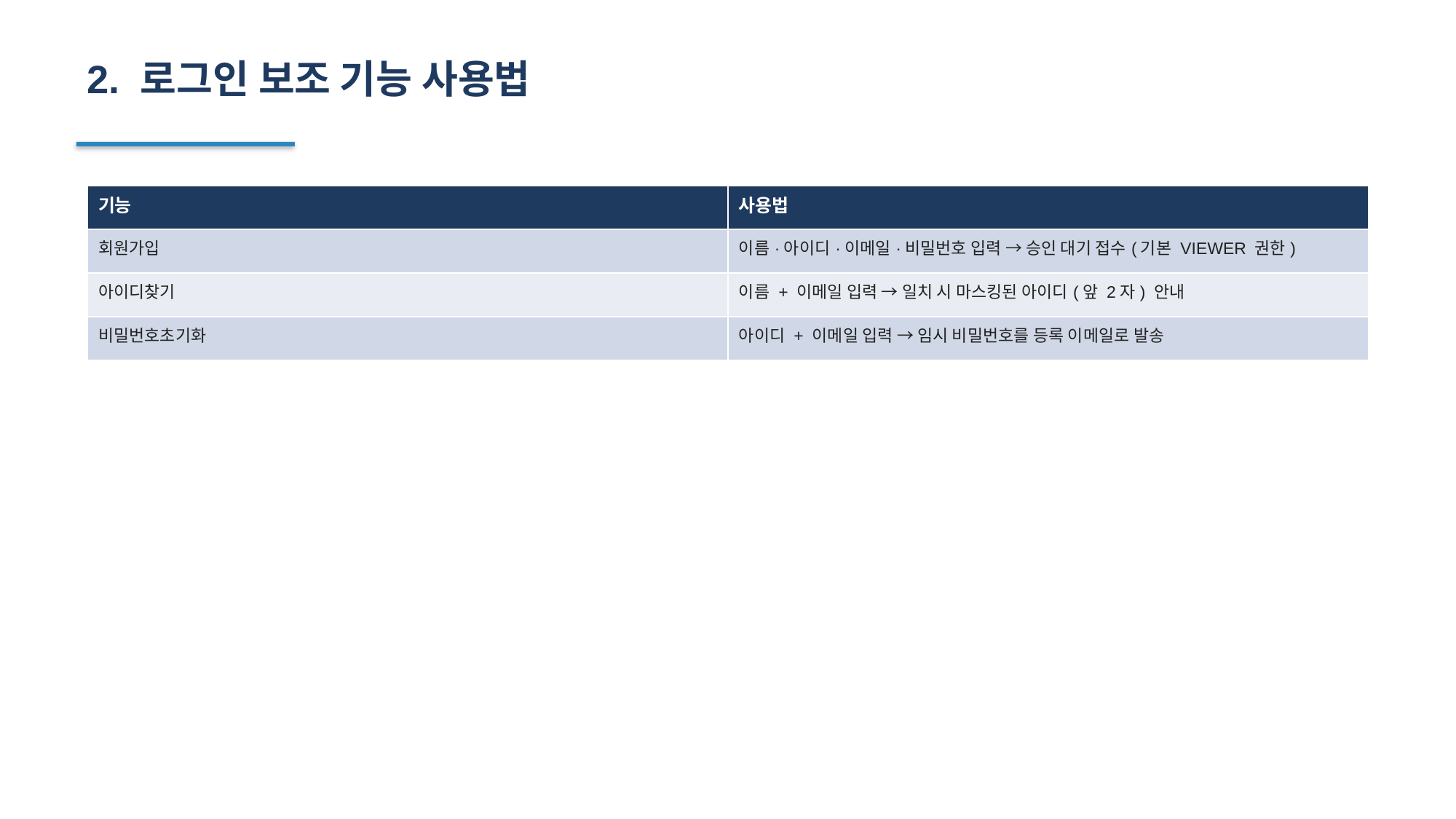

2. 로그인 보조 기능 사용법

| 기능 | 사용법 |
| --- | --- |
| 회원가입 | 이름·아이디·이메일·비밀번호 입력 → 승인 대기 접수(기본 VIEWER 권한) |
| 아이디찾기 | 이름 + 이메일 입력 → 일치 시 마스킹된 아이디(앞 2자) 안내 |
| 비밀번호초기화 | 아이디 + 이메일 입력 → 임시 비밀번호를 등록 이메일로 발송 |